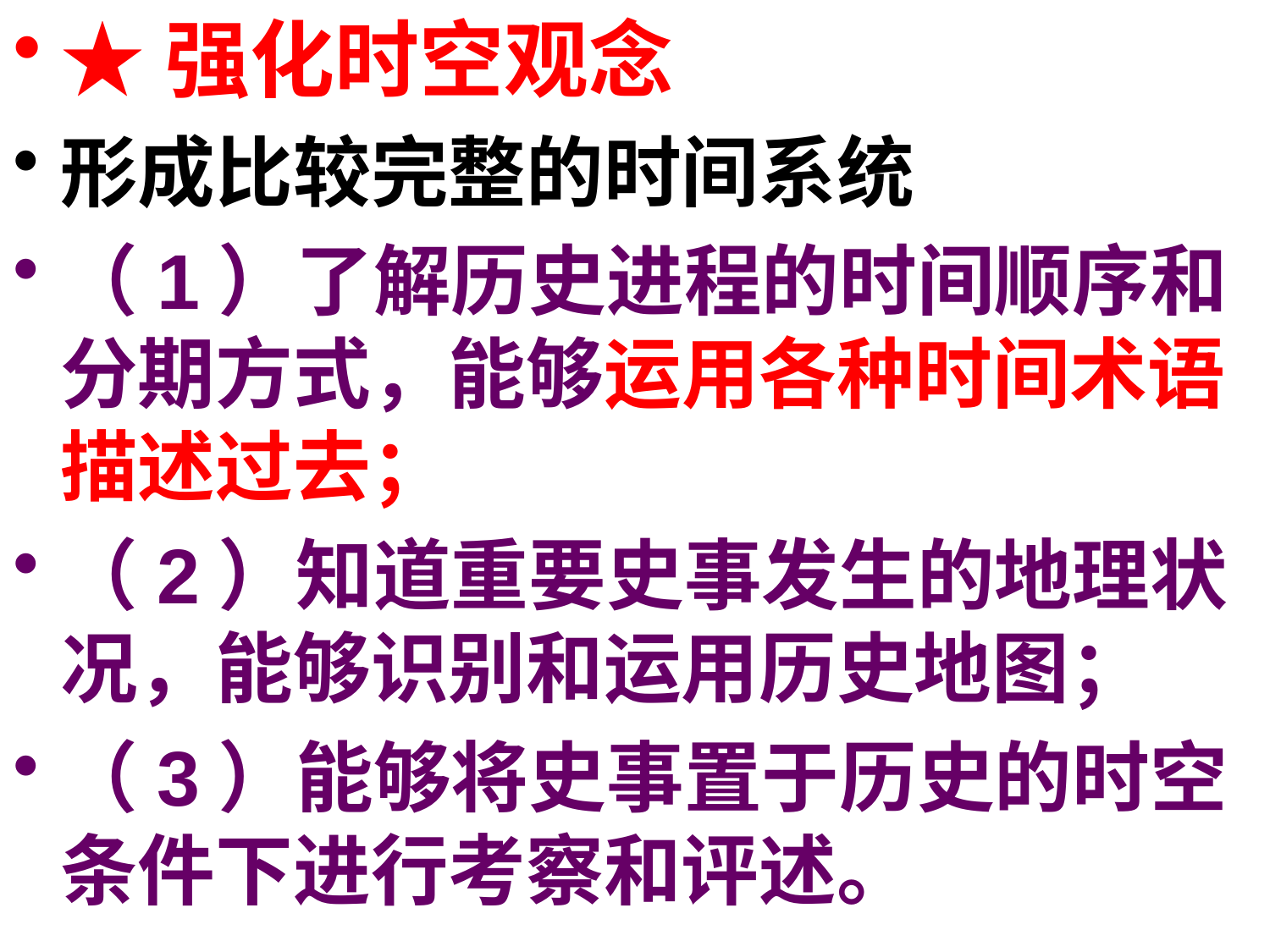

★强化时空观念
形成比较完整的时间系统
（1）了解历史进程的时间顺序和分期方式，能够运用各种时间术语描述过去；
（2）知道重要史事发生的地理状况，能够识别和运用历史地图；
（3）能够将史事置于历史的时空条件下进行考察和评述。